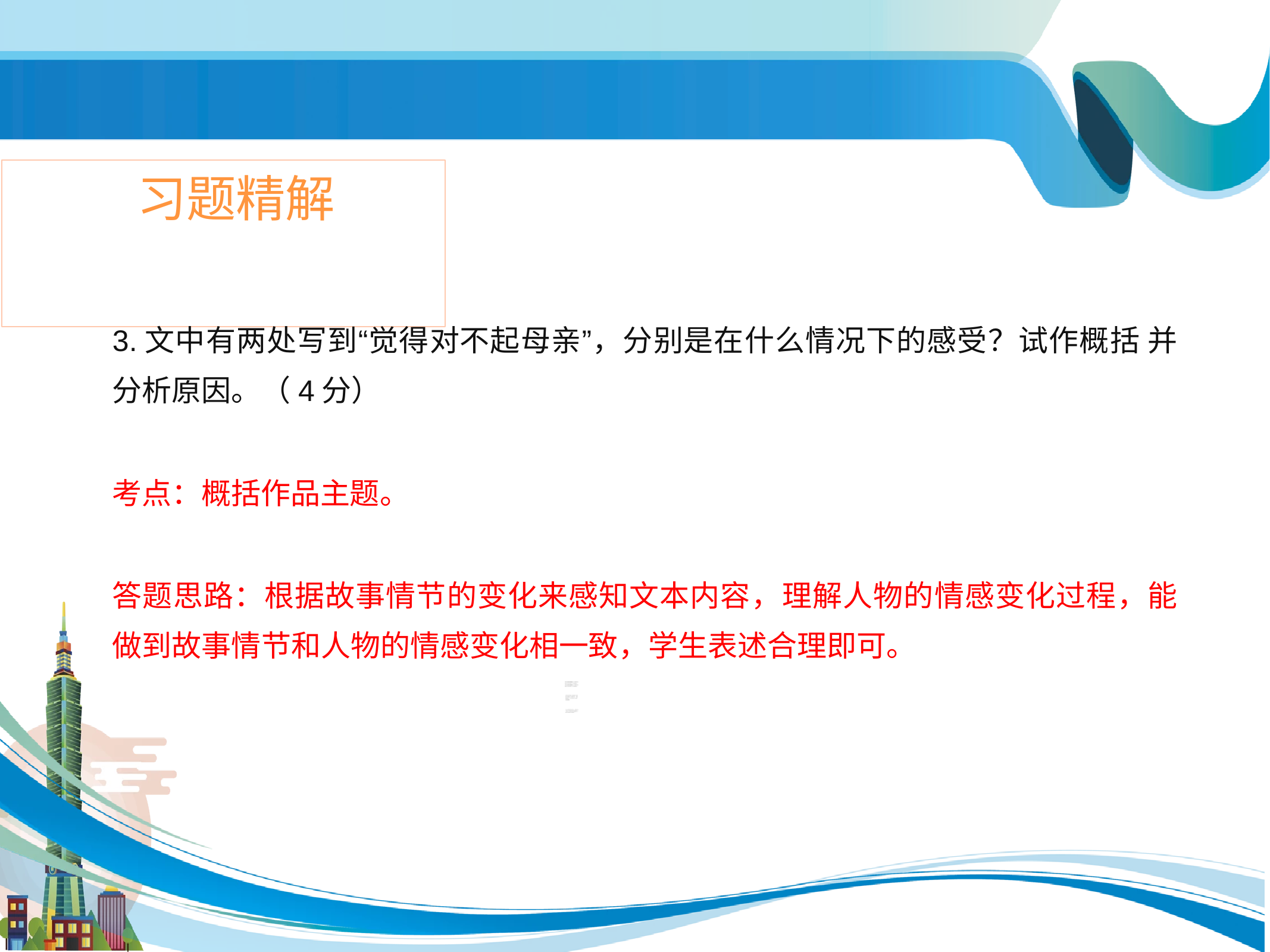

# 习题精解
3.文中有两处写到“觉得对不起母亲”，分别是在什么情况下的感受？试作概括 并分析原因。（4分）

考点：概括作品主题。

答题思路：根据故事情节的变化来感知文本内容，理解人物的情感变化过程，能 做到故事情节和人物的情感变化相一致，学生表述合理即可。